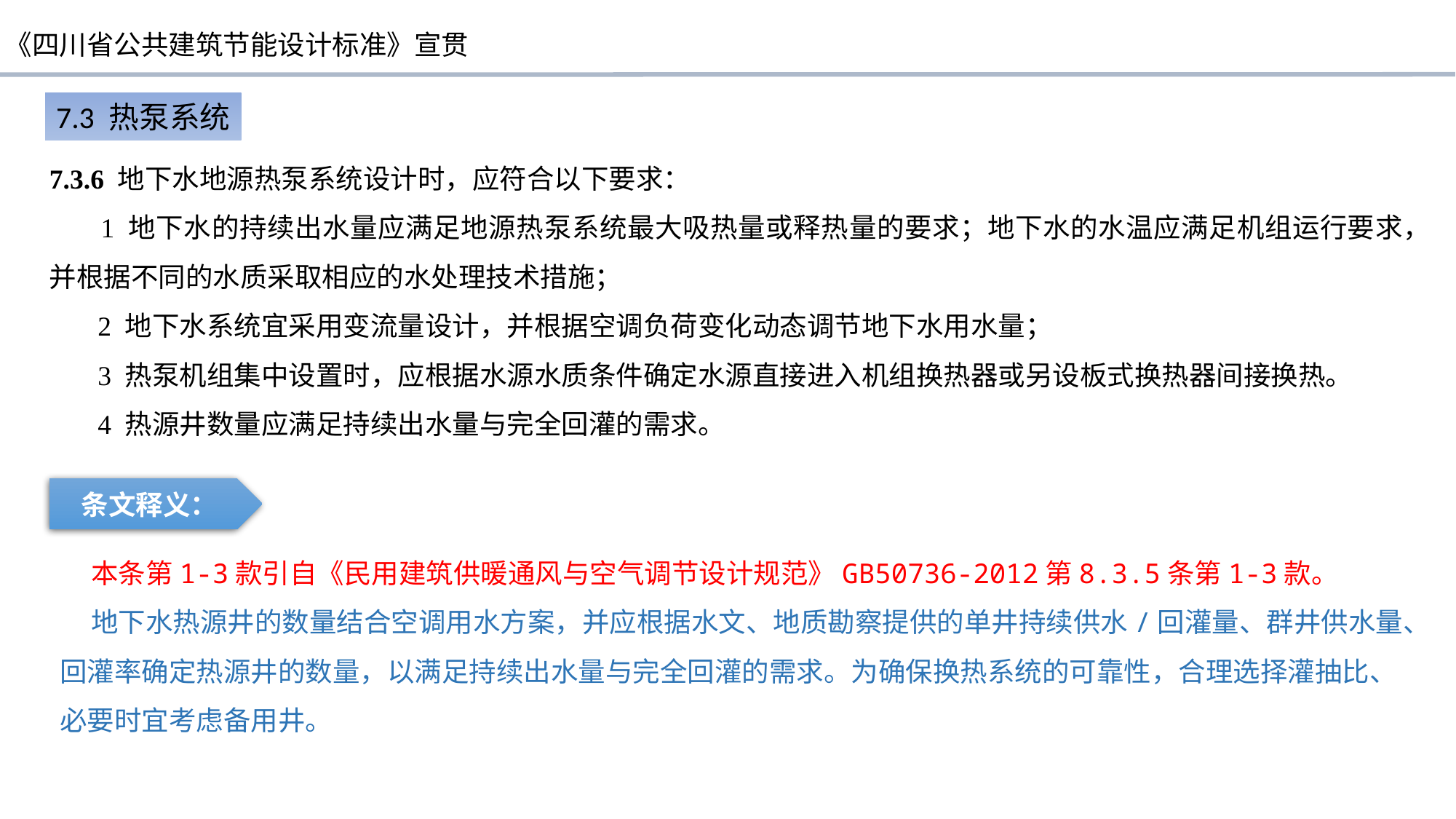

7.3 热泵系统
7.3.6 地下水地源热泵系统设计时，应符合以下要求：
       1 地下水的持续出水量应满足地源热泵系统最大吸热量或释热量的要求；地下水的水温应满足机组运行要求，并根据不同的水质采取相应的水处理技术措施；
       2 地下水系统宜采用变流量设计，并根据空调负荷变化动态调节地下水用水量；
       3 热泵机组集中设置时，应根据水源水质条件确定水源直接进入机组换热器或另设板式换热器间接换热。
       4 热源井数量应满足持续出水量与完全回灌的需求。
条文释义：
    本条第1-3款引自《民用建筑供暖通风与空气调节设计规范》GB50736-2012第8.3.5条第1-3款。
    地下水热源井的数量结合空调用水方案，并应根据水文、地质勘察提供的单井持续供水/回灌量、群井供水量、回灌率确定热源井的数量，以满足持续出水量与完全回灌的需求。为确保换热系统的可靠性，合理选择灌抽比、必要时宜考虑备用井。